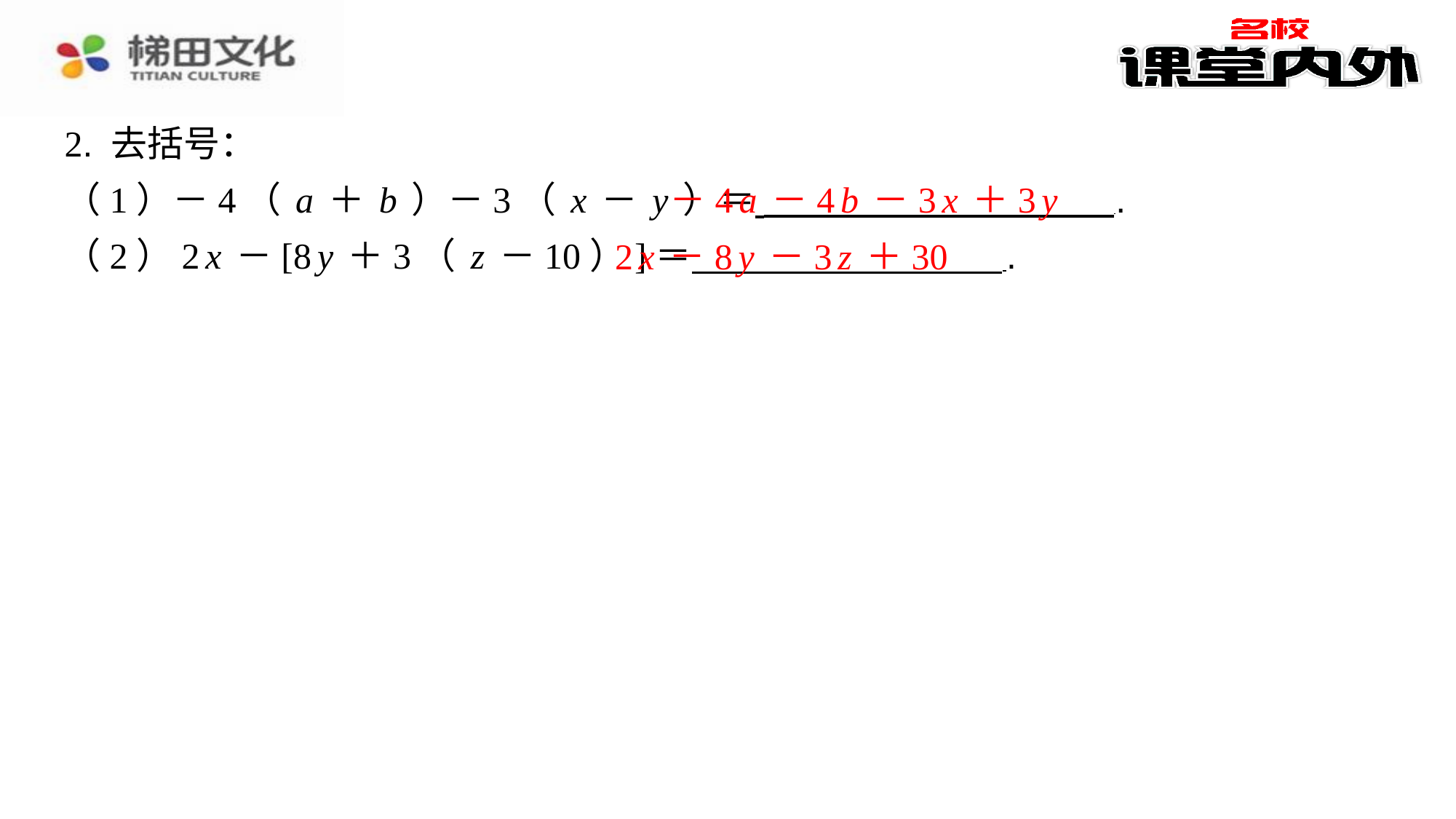

2. 去括号：
（1）－4（a＋b）－3（x－y）＝                                                      ⁠.
（2）2x－[8y＋3（z－10）]＝                                               ⁠.
​　－4a－4b－3x＋3y
​　2x－8y－3z＋30